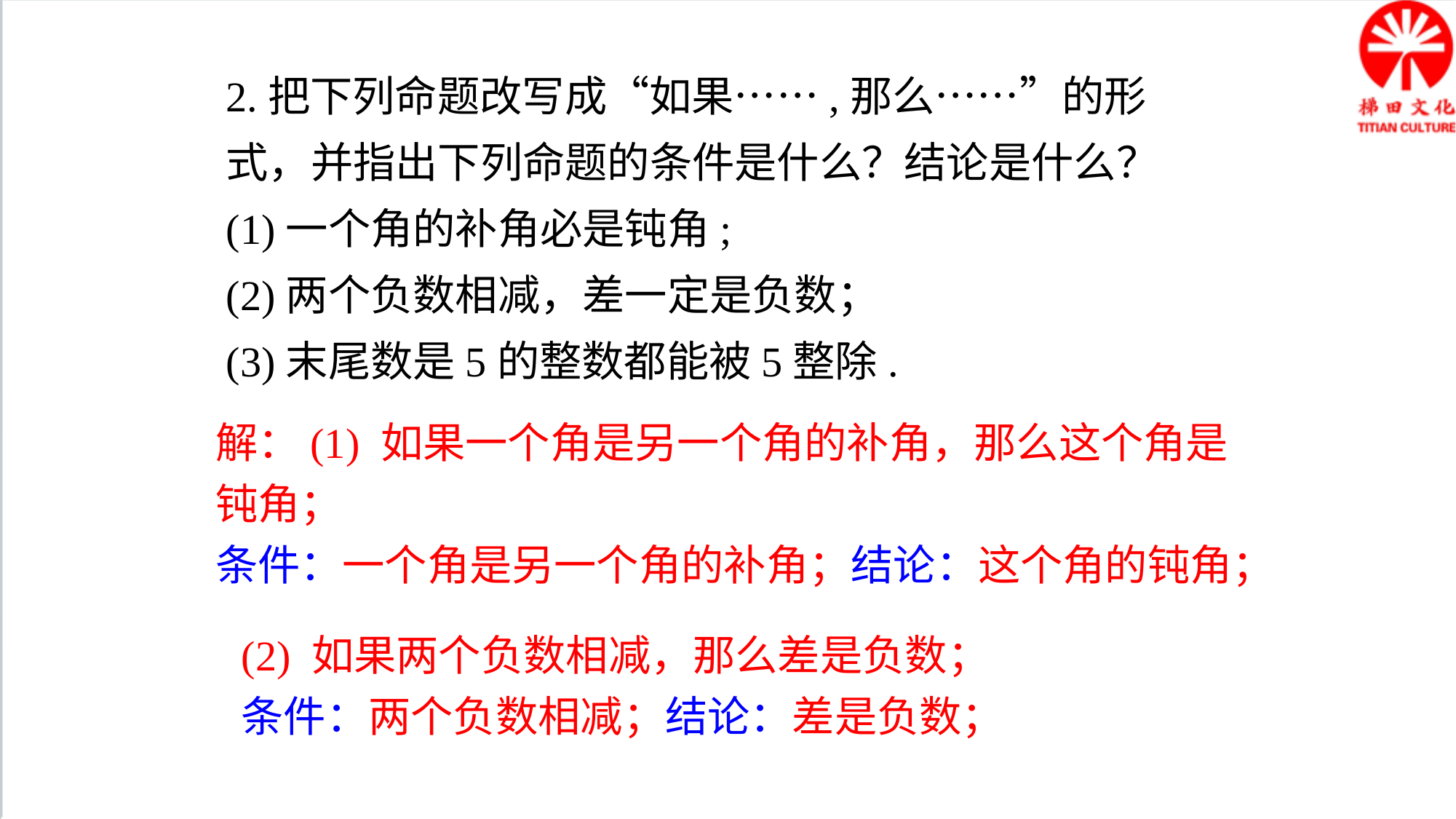

2.把下列命题改写成“如果……,那么……”的形式，并指出下列命题的条件是什么？结论是什么？
(1)一个角的补角必是钝角;[来
(2)两个负数相减，差一定是负数；
(3)末尾数是5的整数都能被5整除.
解：(1) 如果一个角是另一个角的补角，那么这个角是钝角；
条件：一个角是另一个角的补角；结论：这个角的钝角；
(2) 如果两个负数相减，那么差是负数；
条件：两个负数相减；结论：差是负数；